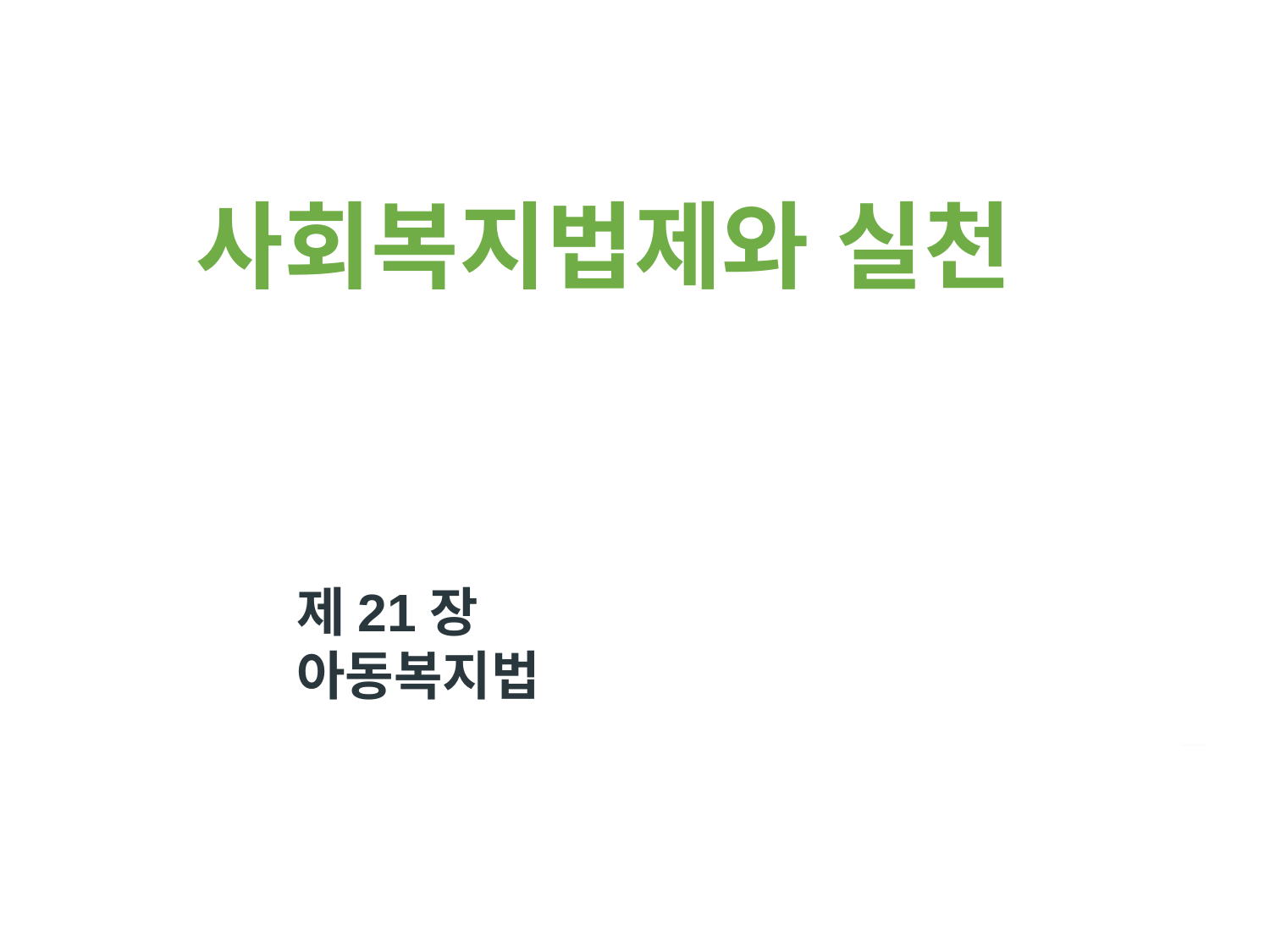

사회복지법제와 실천
제21장
아동복지법
사회복지법제와 실천(사회복지법제론)